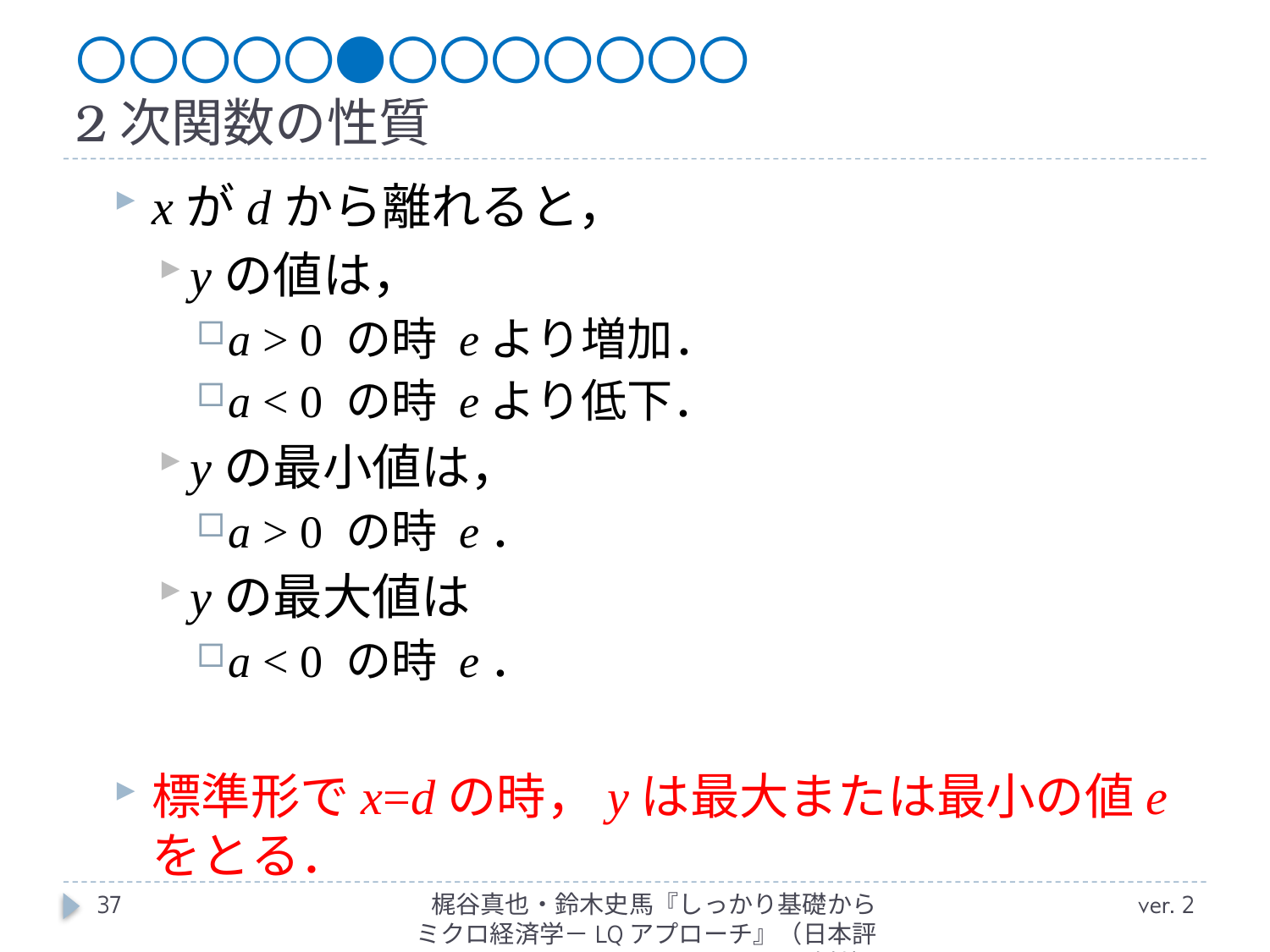

# 〇〇〇〇〇●〇〇〇〇〇〇〇 2次関数の性質
xがdから離れると，
yの値は，
a > 0 の時 eより増加．
a < 0 の時 eより低下．
yの最小値は，
a > 0 の時 e．
yの最大値は
a < 0 の時 e．

標準形でx=dの時，yは最大または最小の値eをとる．
37
梶谷真也・鈴木史馬『しっかり基礎からミクロ経済学－LQアプローチ』（日本評論社）
ver. 2